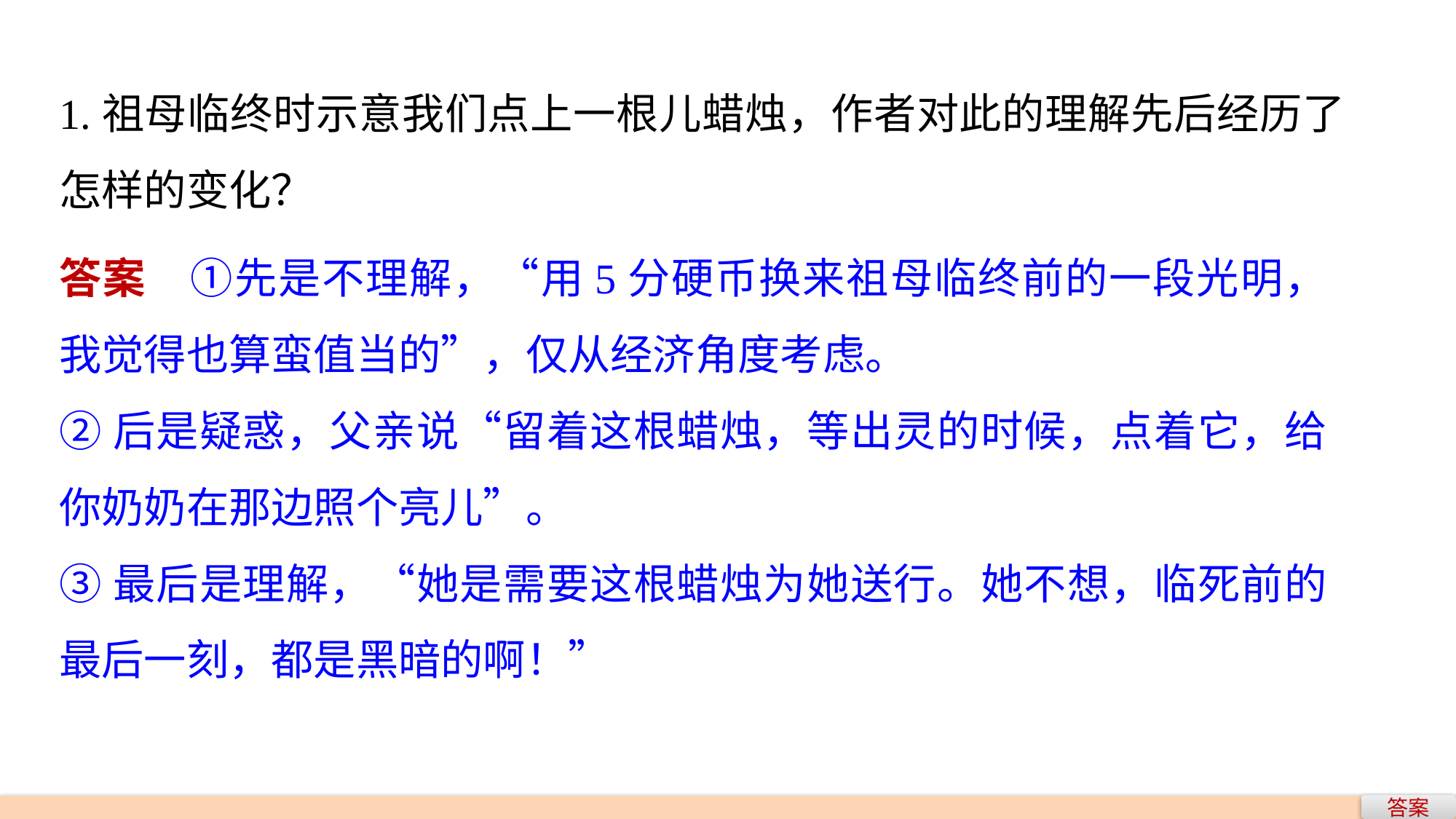

1.祖母临终时示意我们点上一根儿蜡烛，作者对此的理解先后经历了怎样的变化？
答案　①先是不理解，“用5分硬币换来祖母临终前的一段光明，我觉得也算蛮值当的”，仅从经济角度考虑。
②后是疑惑，父亲说“留着这根蜡烛，等出灵的时候，点着它，给你奶奶在那边照个亮儿”。
③最后是理解，“她是需要这根蜡烛为她送行。她不想，临死前的最后一刻，都是黑暗的啊！”
答案